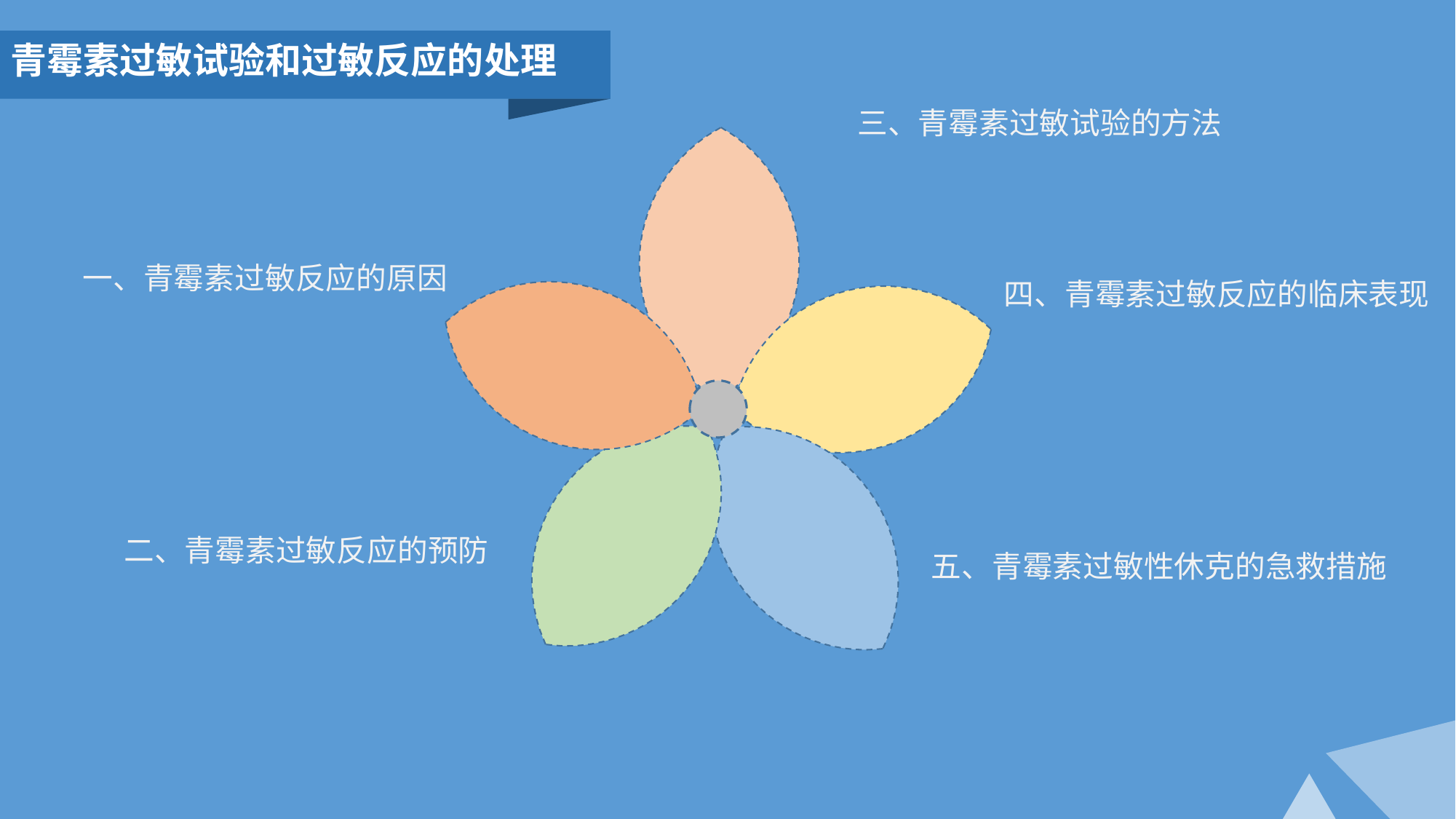

青霉素过敏试验和过敏反应的处理
三、青霉素过敏试验的方法

一、青霉素过敏反应的原因
四、青霉素过敏反应的临床表现

二、青霉素过敏反应的预防
五、青霉素过敏性休克的急救措施